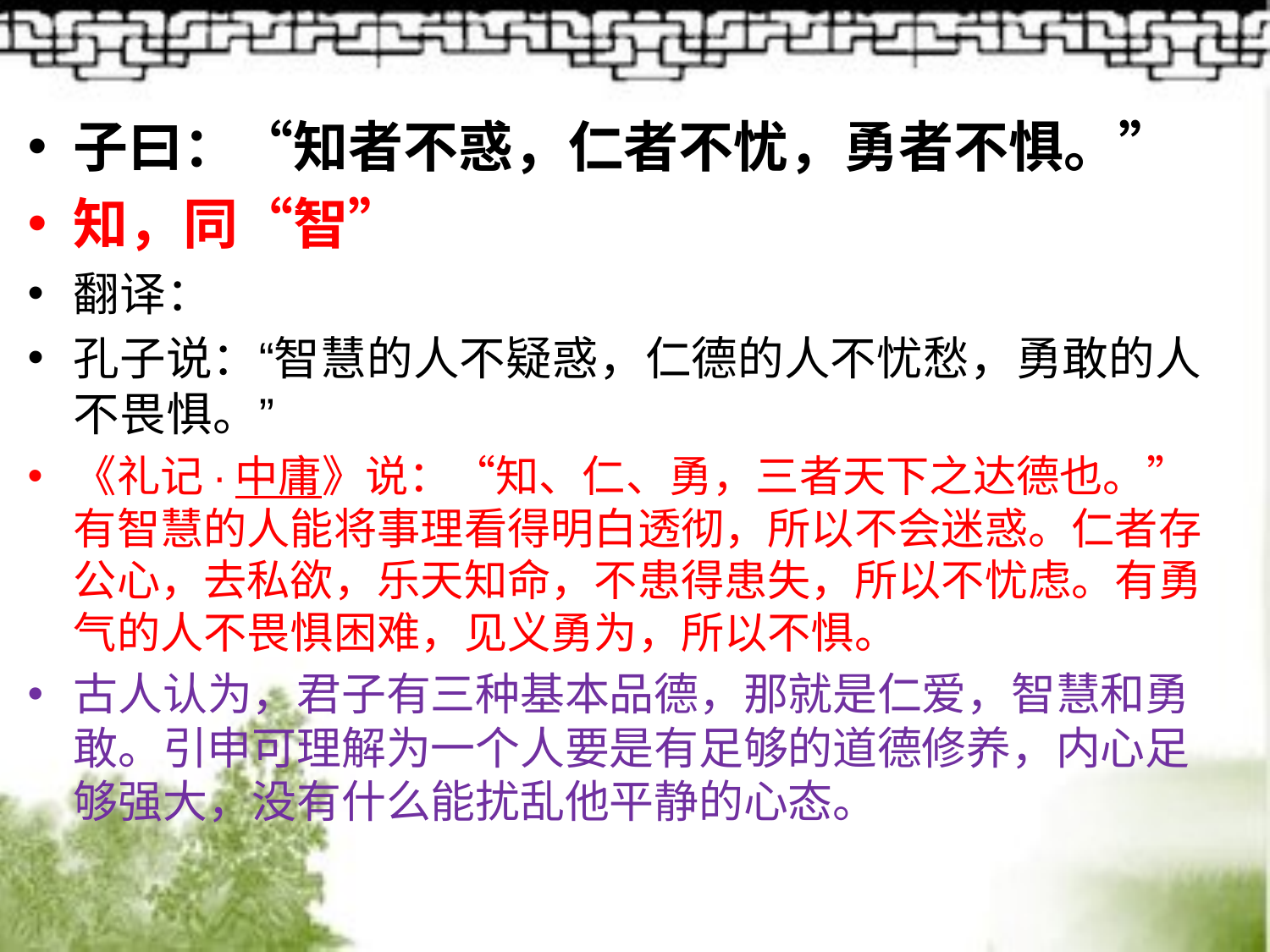

#
子曰：“知者不惑，仁者不忧，勇者不惧。”
知，同“智”
翻译：
孔子说：“智慧的人不疑惑，仁德的人不忧愁，勇敢的人不畏惧。”
《礼记·中庸》说：“知、仁、勇，三者天下之达德也。”有智慧的人能将事理看得明白透彻，所以不会迷惑。仁者存公心，去私欲，乐天知命，不患得患失，所以不忧虑。有勇气的人不畏惧困难，见义勇为，所以不惧。
古人认为，君子有三种基本品德，那就是仁爱，智慧和勇敢。引申可理解为一个人要是有足够的道德修养，内心足够强大，没有什么能扰乱他平静的心态。